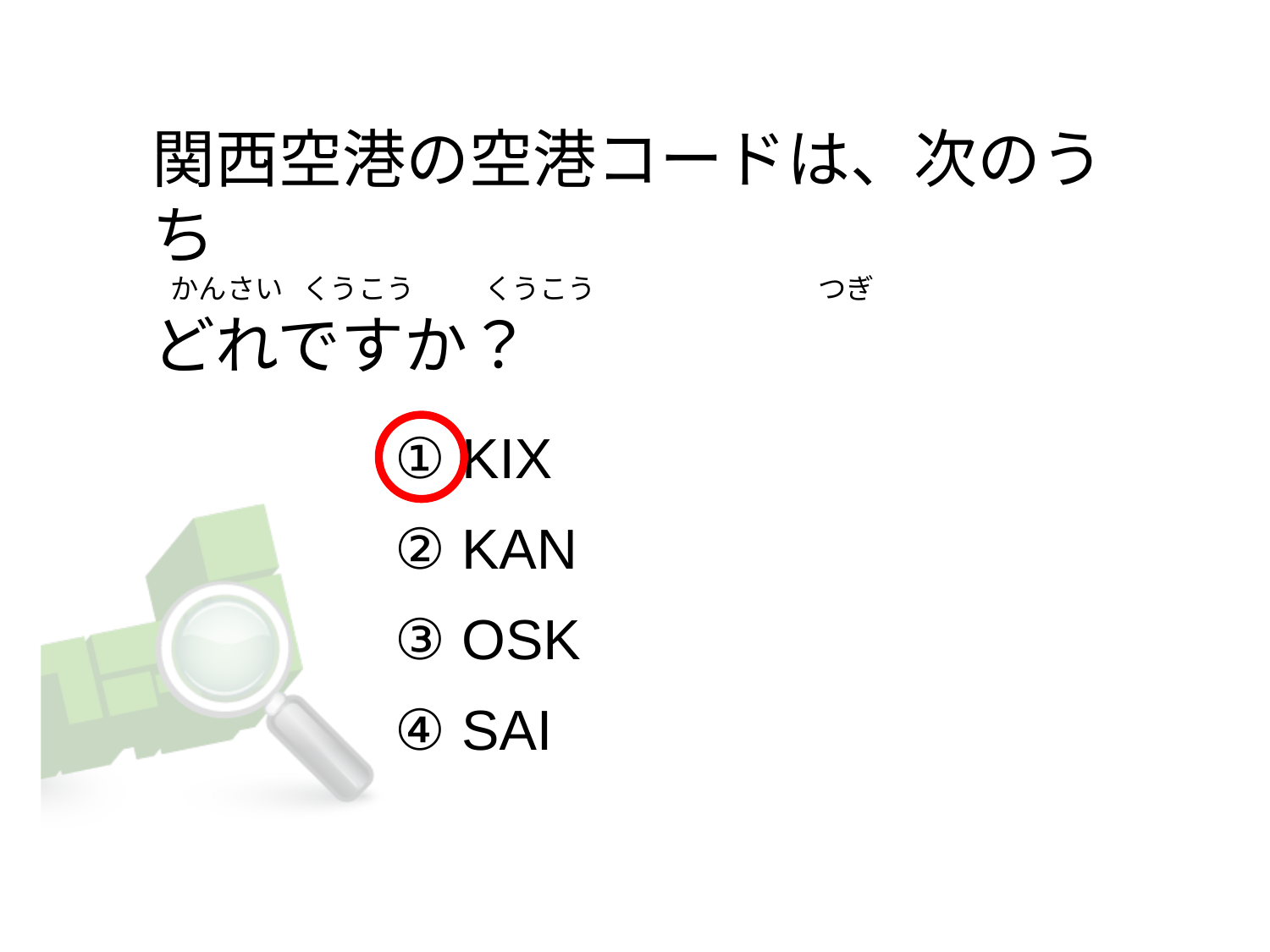

# 関西空港の空港コードは、次のうち    かんさい   くうこう           くうこう                                   つぎ どれですか？

① KIX
② KAN
③ OSK
④ SAI